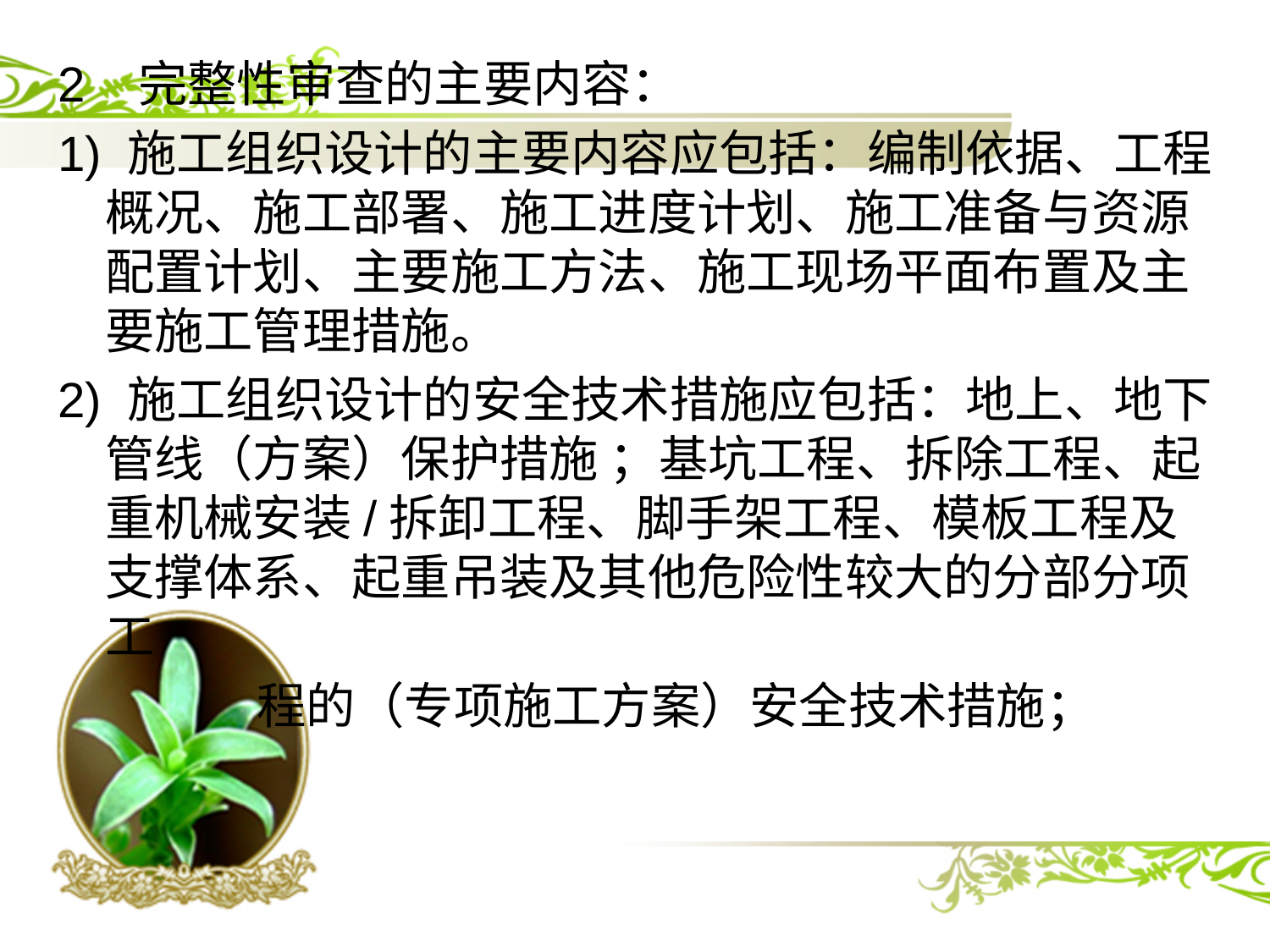

2   完整性审查的主要内容：
1) 施工组织设计的主要内容应包括：编制依据、工程概况、施工部署、施工进度计划、施工准备与资源配置计划、主要施工方法、施工现场平面布置及主要施工管理措施。
2) 施工组织设计的安全技术措施应包括：地上、地下管线（方案）保护措施 ；基坑工程、拆除工程、起重机械安装/拆卸工程、脚手架工程、模板工程及支撑体系、起重吊装及其他危险性较大的分部分项工
                 程的（专项施工方案）安全技术措施；